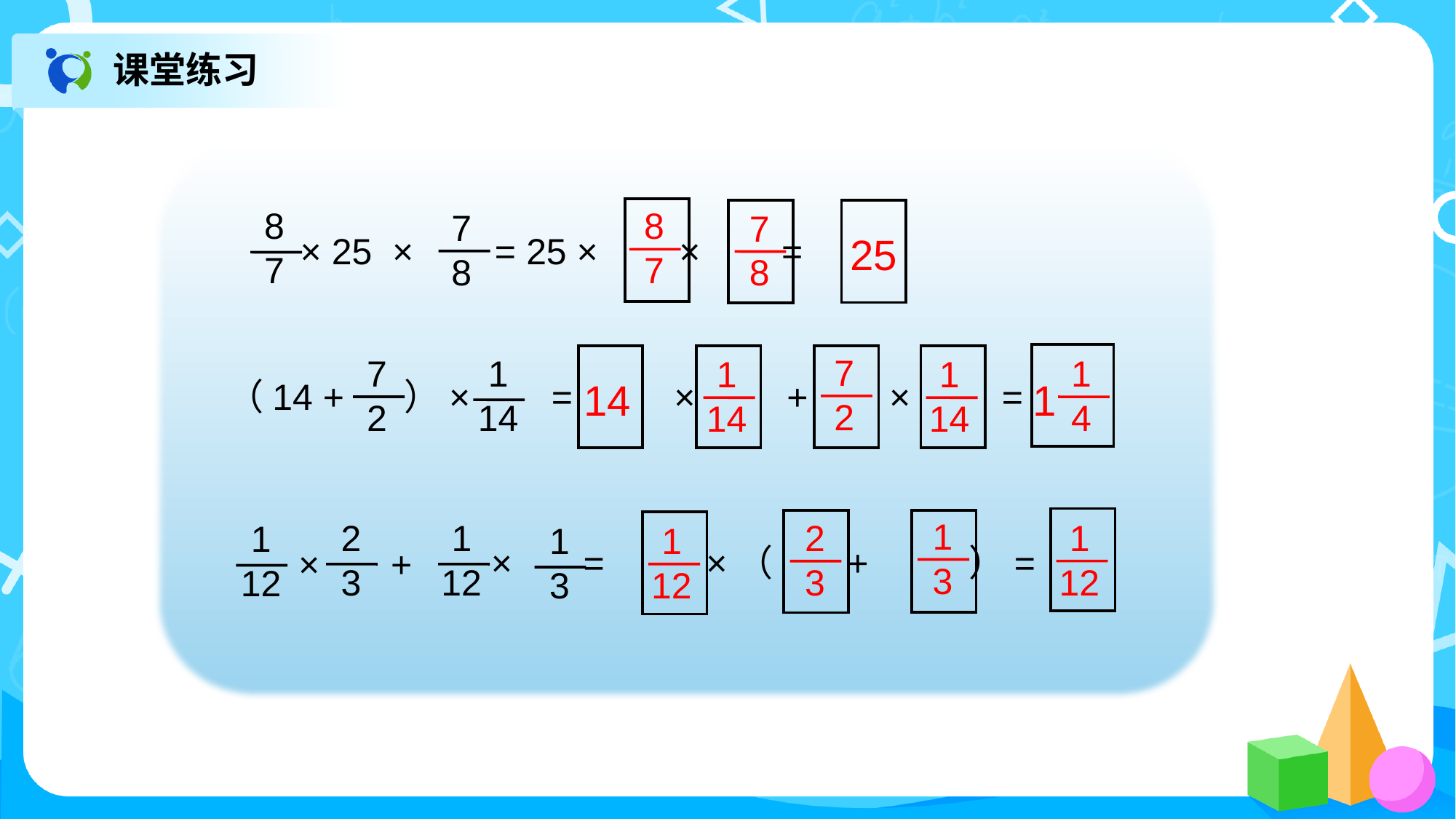

课堂练习

8
7

      × 25  ×        = 25 ×        ×        =
7
8

 8
 7

 7
 8

25

   7
   2

7
2

 1
14

（14 +     ）×        =          ×         +        ×         =
   1
   4

1
   1
  14

   1
  14

14

 1
 3

   1
  12

 2
 3

 1
12

      ×       =          ×（        +         ）=
 1
12

 1
 3

       ×       +
 2
 3

   1
  12